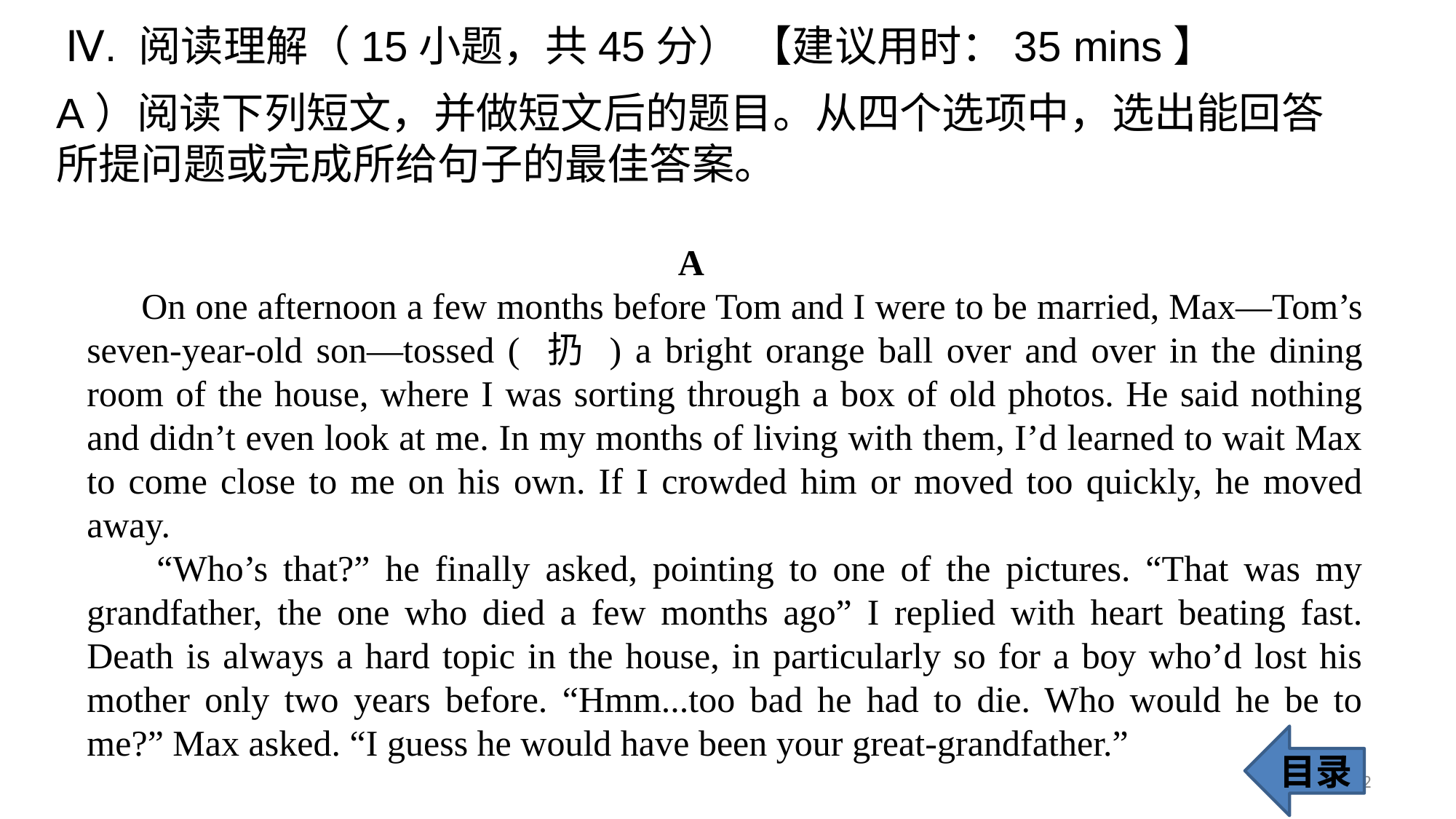

Ⅳ. 阅读理解（15小题，共45分） 【建议用时：35 mins】
A）阅读下列短文，并做短文后的题目。从四个选项中，选出能回答所提问题或完成所给句子的最佳答案。
                                                                 A
On one afternoon a few months before Tom and I were to be married, Max—Tom’s seven-year-old son—tossed ( 扔 ) a bright orange ball over and over in the dining room of the house, where I was sorting through a box of old photos. He said nothing and didn’t even look at me. In my months of living with them, I’d learned to wait Max to come close to me on his own. If I crowded him or moved too quickly, he moved away.
 “Who’s that?” he finally asked, pointing to one of the pictures. “That was my grandfather, the one who died a few months ago” I replied with heart beating fast. Death is always a hard topic in the house, in particularly so for a boy who’d lost his mother only two years before. “Hmm...too bad he had to die. Who would he be to me?” Max asked. “I guess he would have been your great-grandfather.”
目录
32